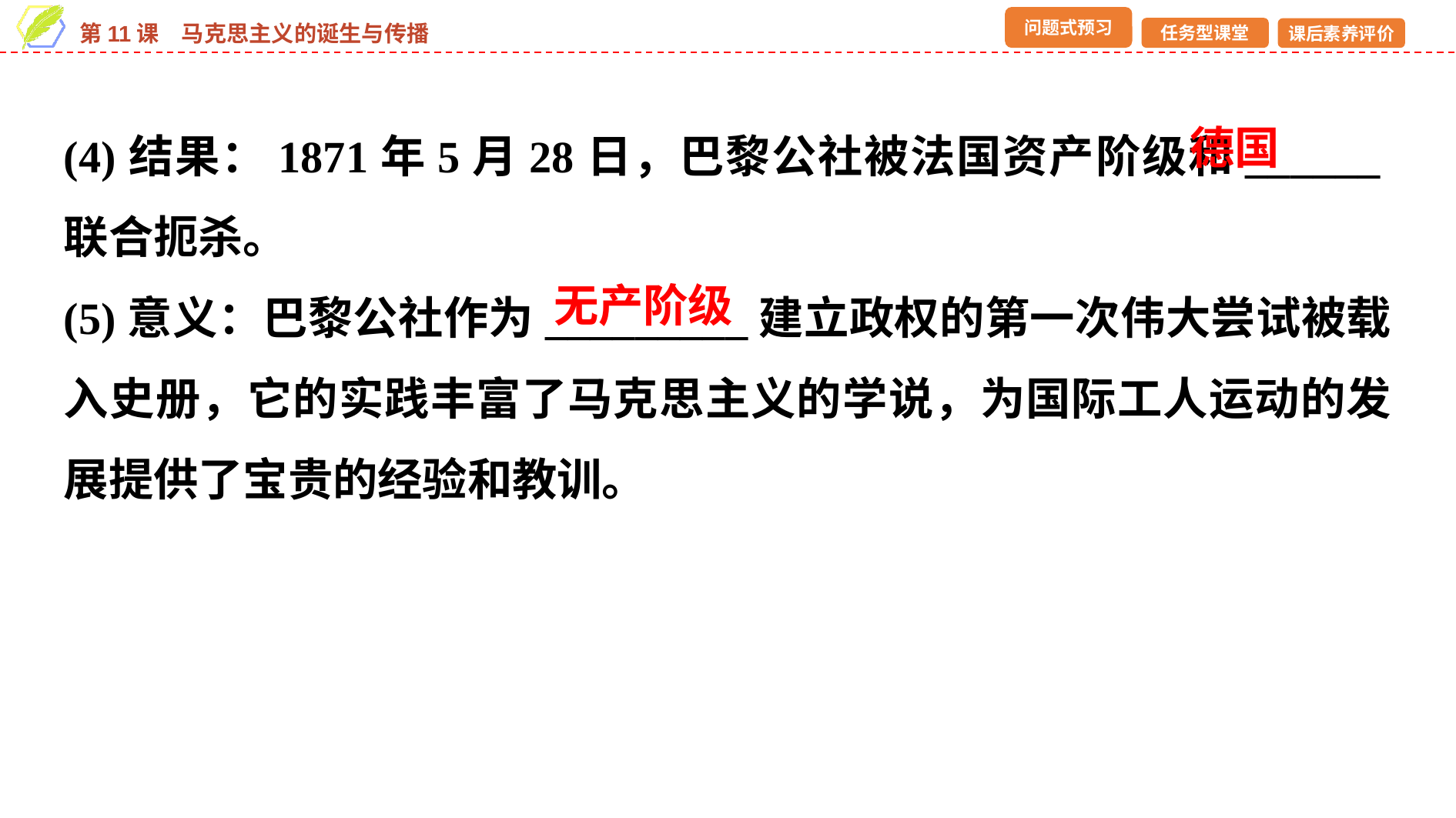

(4)结果：1871年5月28日，巴黎公社被法国资产阶级和______联合扼杀。
(5)意义：巴黎公社作为_________建立政权的第一次伟大尝试被载入史册，它的实践丰富了马克思主义的学说，为国际工人运动的发展提供了宝贵的经验和教训。
德国
无产阶级